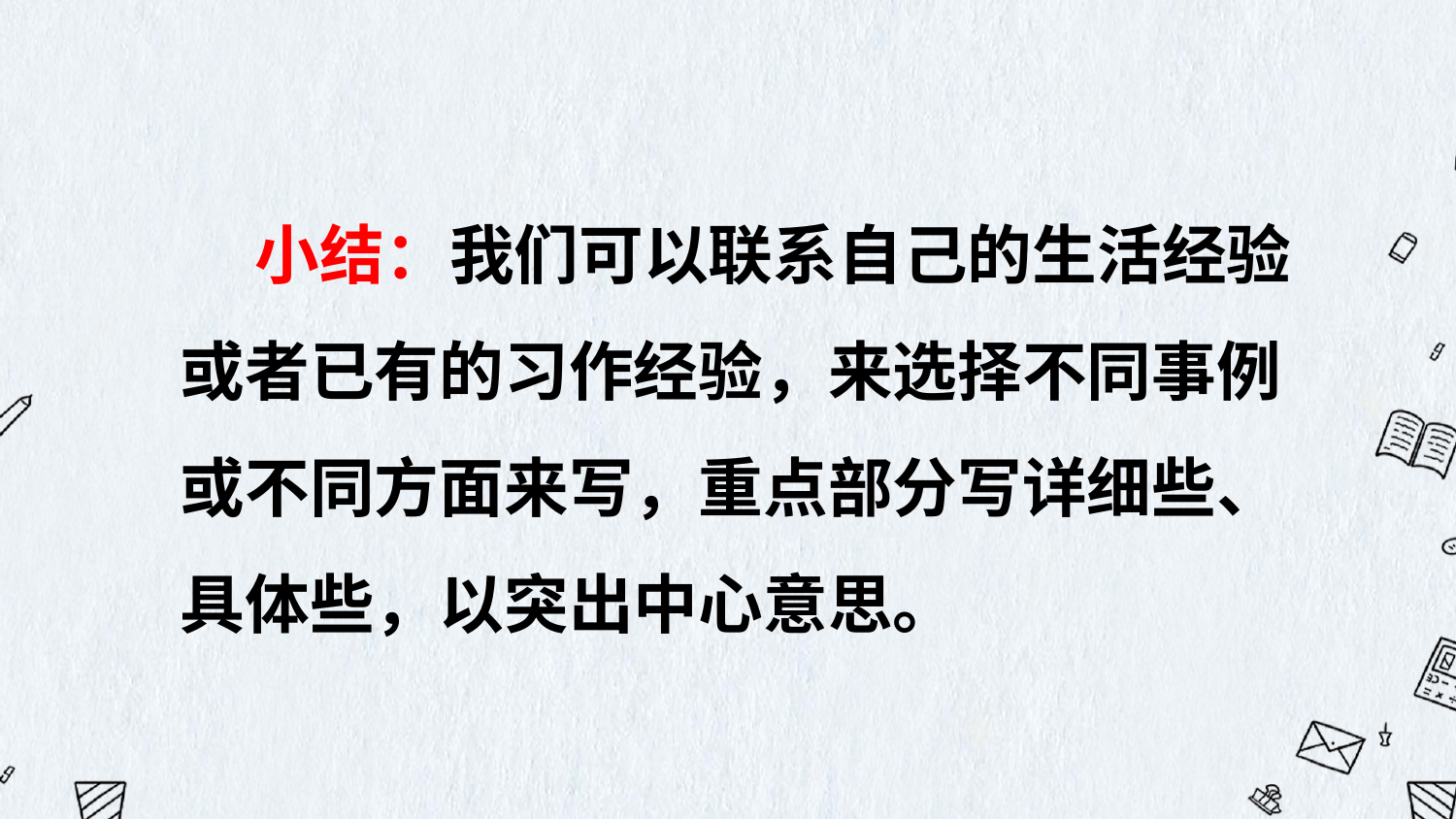

小结：我们可以联系自己的生活经验或者已有的习作经验，来选择不同事例或不同方面来写，重点部分写详细些、具体些，以突出中心意思。